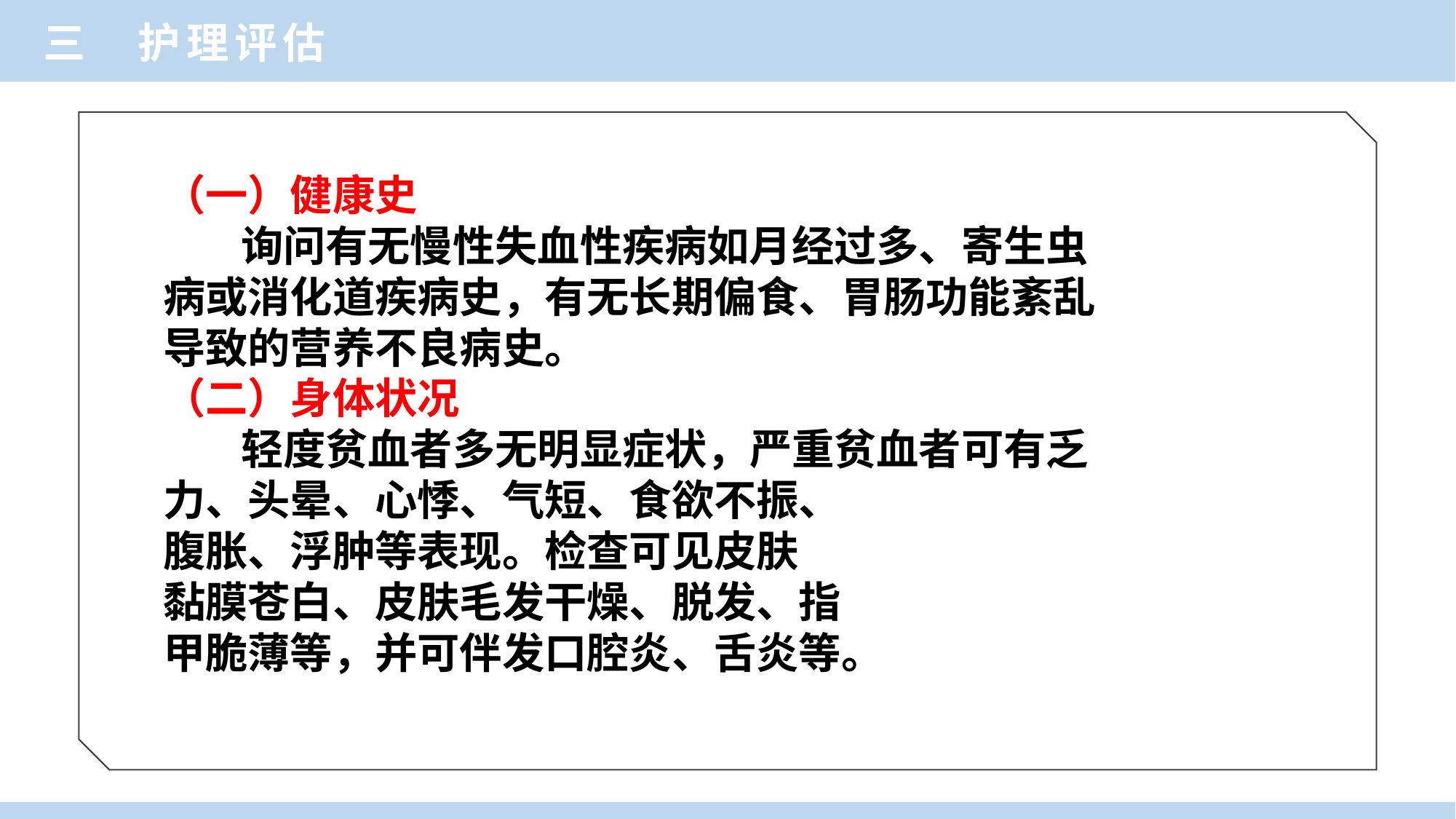

三   护理评估

（一）健康史
       询问有无慢性失血性疾病如月经过多、寄生虫
病或消化道疾病史，有无长期偏食、胃肠功能紊乱
导致的营养不良病史。
（二）身体状况
       轻度贫血者多无明显症状，严重贫血者可有乏
力、头晕、心悸、气短、食欲不振、
腹胀、浮肿等表现。检查可见皮肤
黏膜苍白、皮肤毛发干燥、脱发、指
甲脆薄等，并可伴发口腔炎、舌炎等。